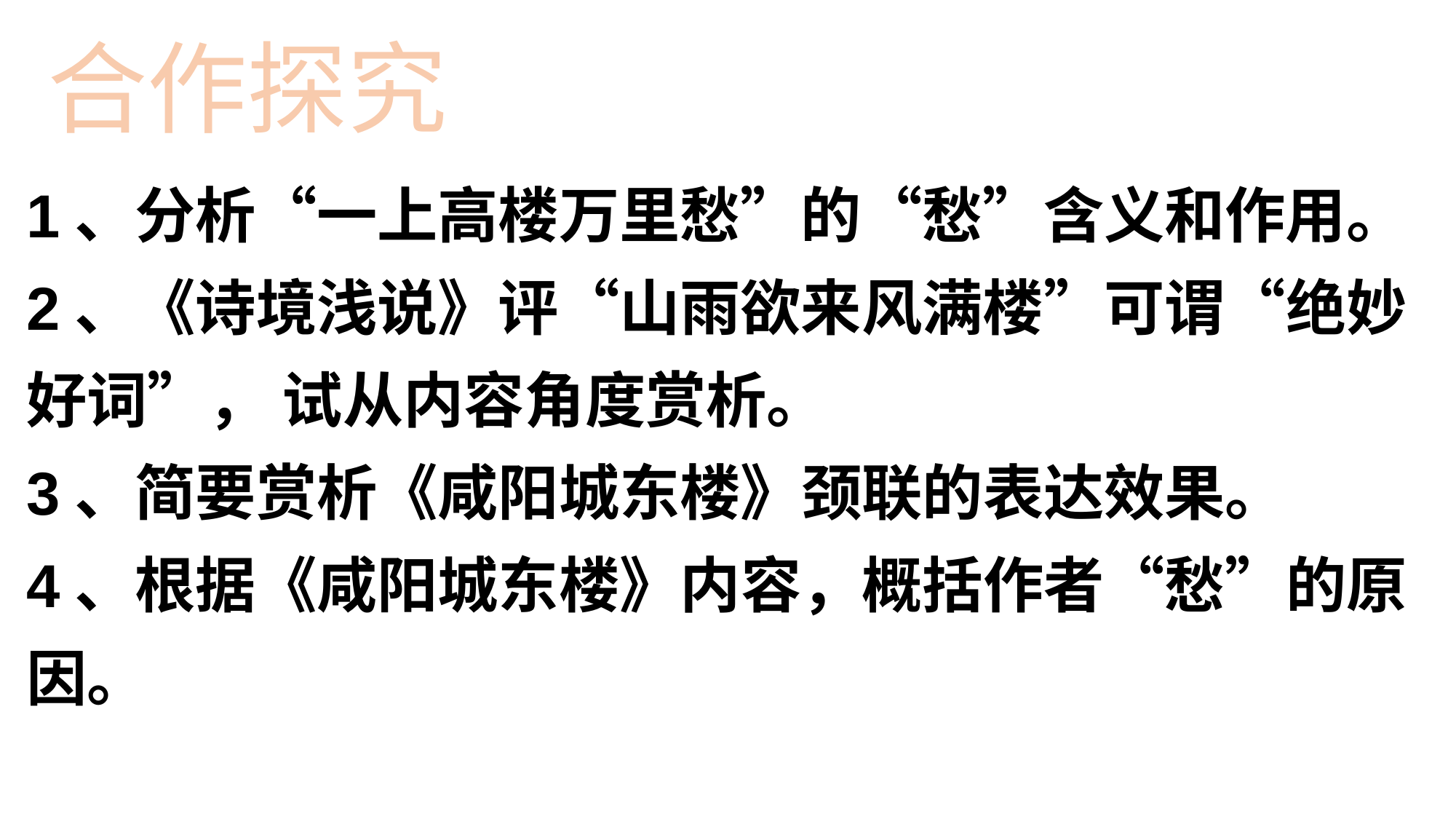

合作探究
1、分析“一上高楼万里愁”的“愁”含义和作用。
2、《诗境浅说》评“山雨欲来风满楼”可谓“绝妙好词”， 试从内容角度赏析。
3、简要赏析《咸阳城东楼》颈联的表达效果。
4、根据《咸阳城东楼》内容，概括作者“愁”的原因。